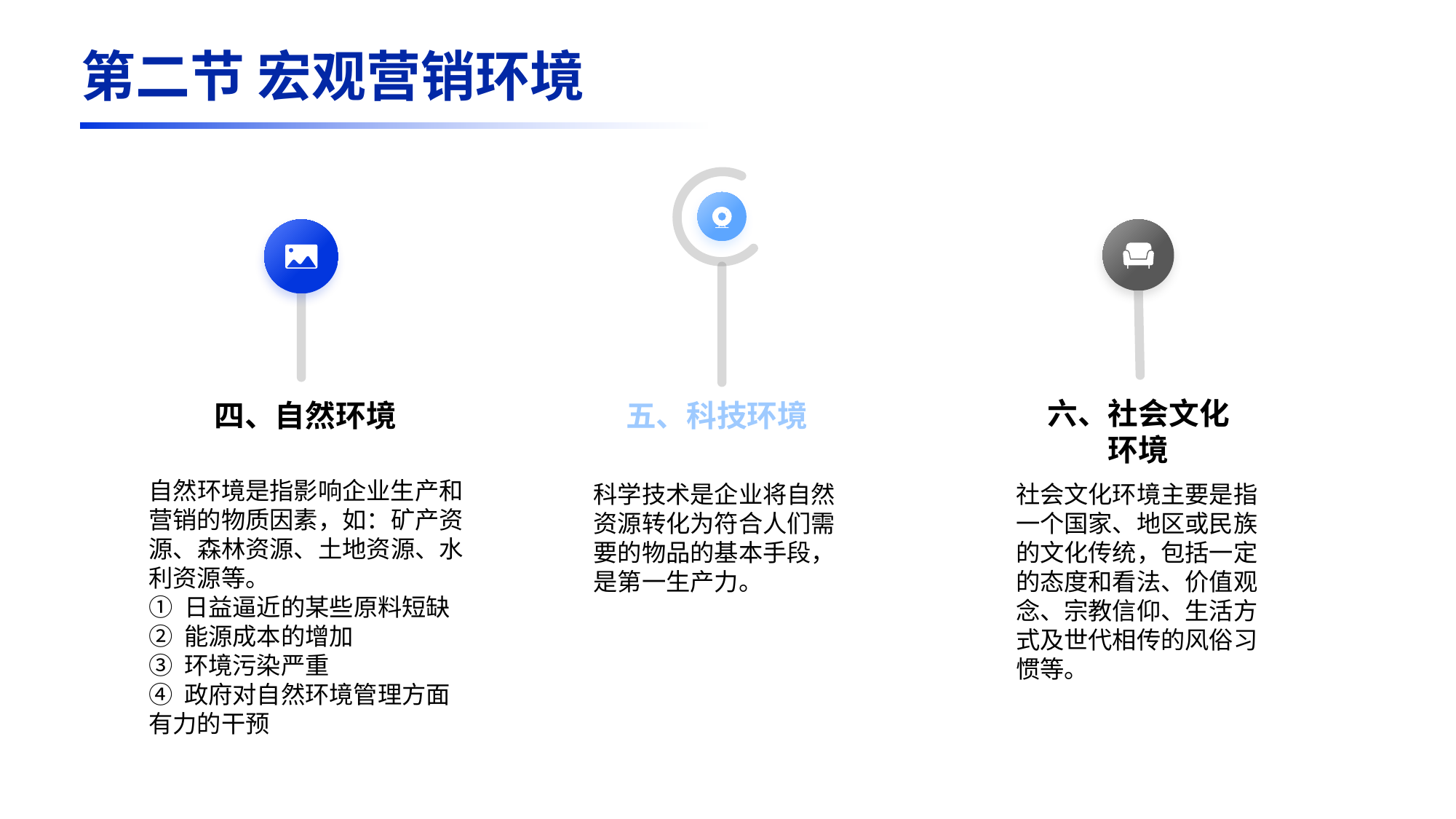

第二节 宏观营销环境

六、社会文化环境
五、科技环境
四、自然环境
自然环境是指影响企业生产和营销的物质因素，如：矿产资源、森林资源、土地资源、水利资源等。
① 日益逼近的某些原料短缺
② 能源成本的增加
③ 环境污染严重
④ 政府对自然环境管理方面有力的干预

科学技术是企业将自然资源转化为符合人们需要的物品的基本手段，是第一生产力。
社会文化环境主要是指一个国家、地区或民族的文化传统，包括一定的态度和看法、价值观念、宗教信仰、生活方式及世代相传的风俗习惯等。